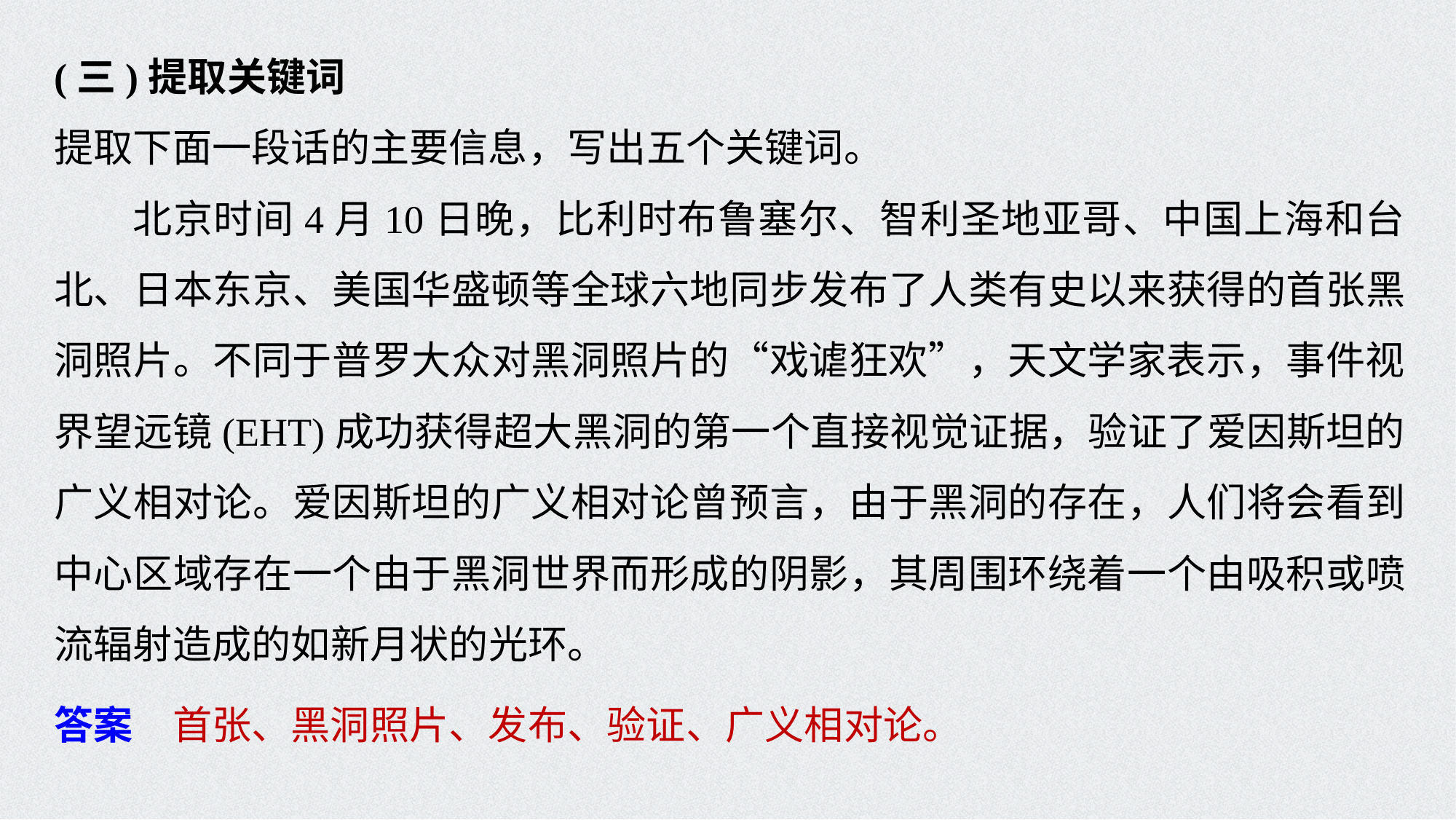

(三)提取关键词
提取下面一段话的主要信息，写出五个关键词。
北京时间4月10日晚，比利时布鲁塞尔、智利圣地亚哥、中国上海和台北、日本东京、美国华盛顿等全球六地同步发布了人类有史以来获得的首张黑洞照片。不同于普罗大众对黑洞照片的“戏谑狂欢”，天文学家表示，事件视界望远镜(EHT)成功获得超大黑洞的第一个直接视觉证据，验证了爱因斯坦的广义相对论。爱因斯坦的广义相对论曾预言，由于黑洞的存在，人们将会看到中心区域存在一个由于黑洞世界而形成的阴影，其周围环绕着一个由吸积或喷流辐射造成的如新月状的光环。
答案　首张、黑洞照片、发布、验证、广义相对论。